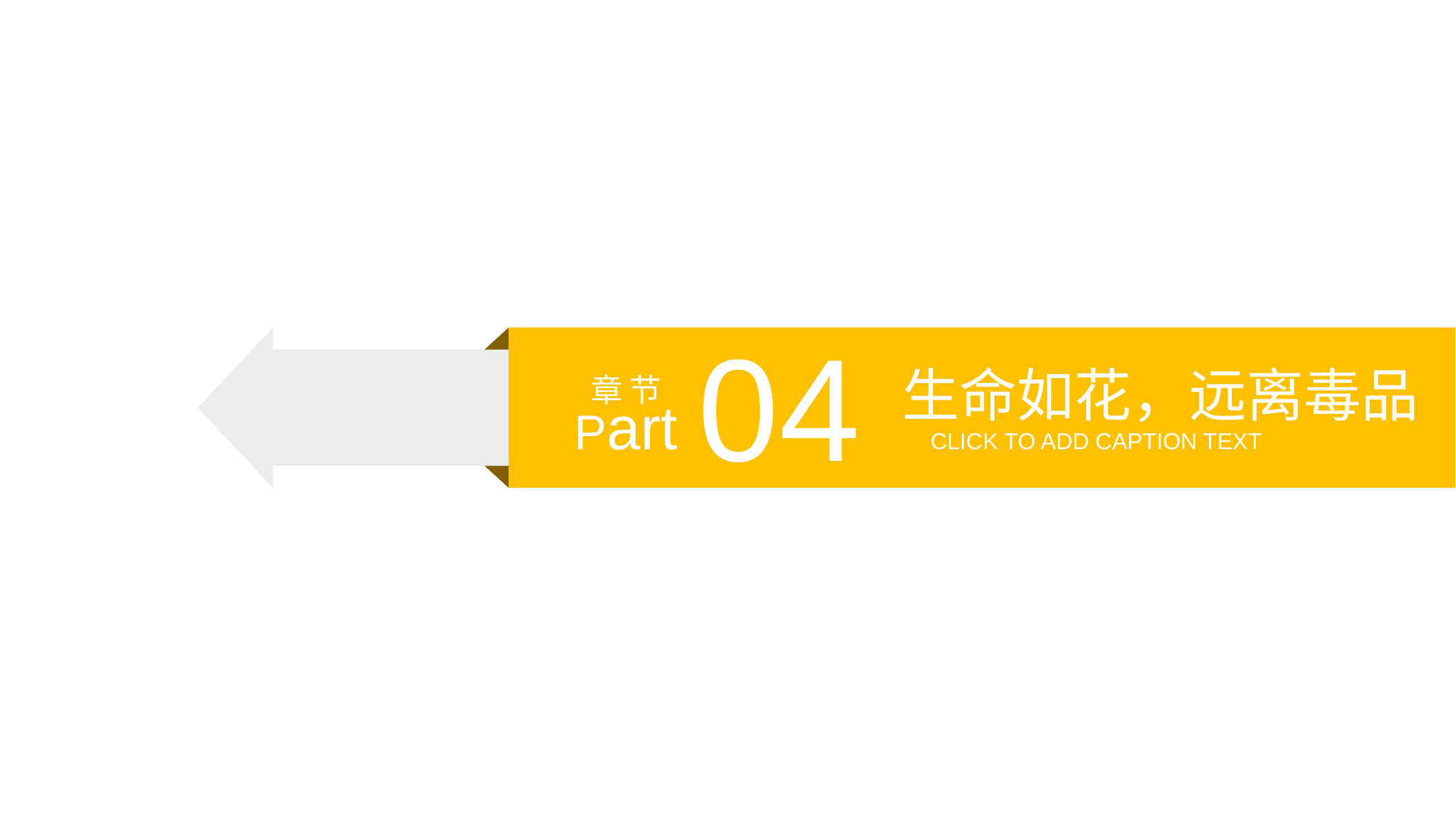

04

生命如花，远离毒品
章 节
Part
CLICK TO ADD CAPTION TEXT